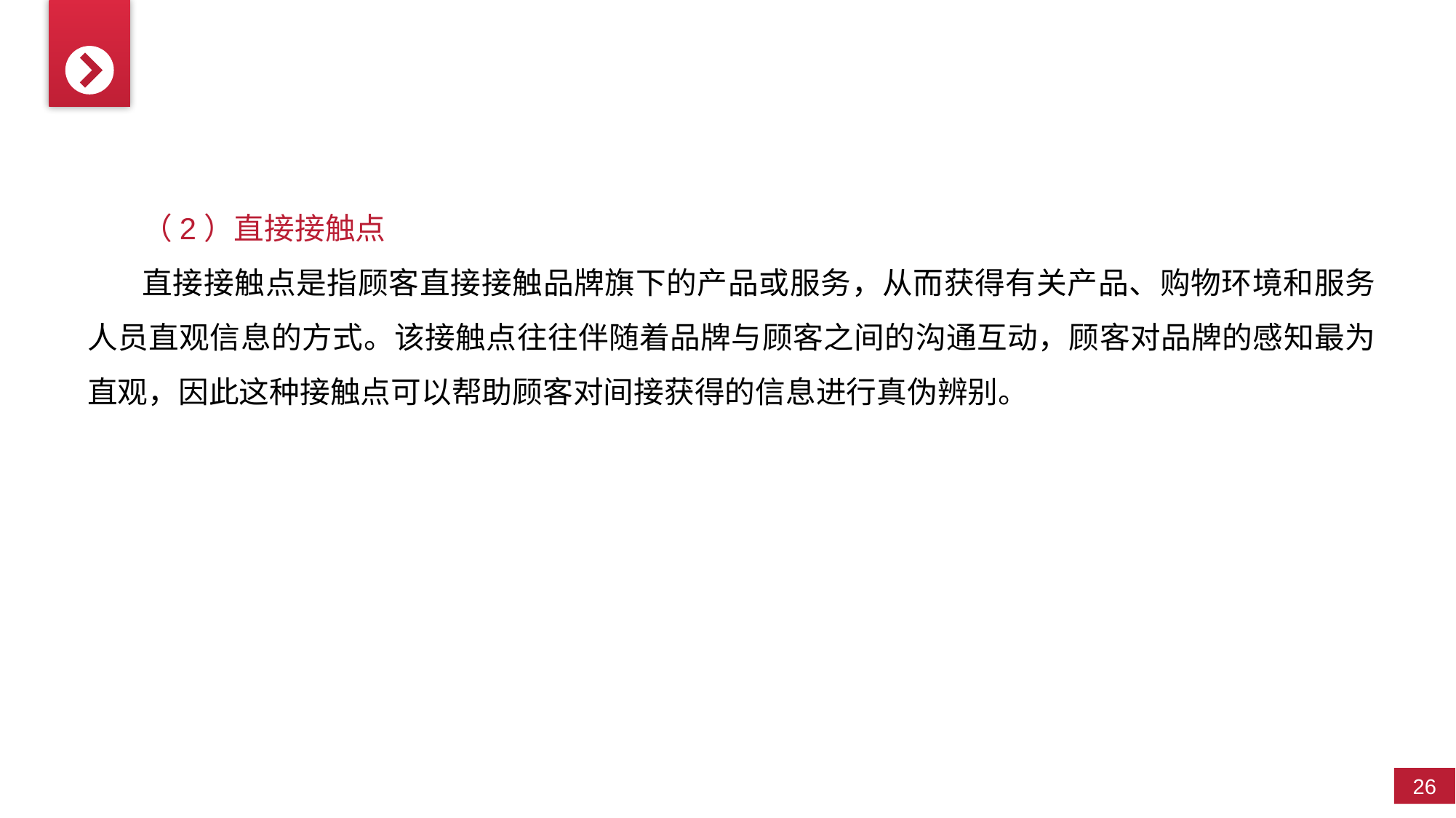

（2）直接接触点
直接接触点是指顾客直接接触品牌旗下的产品或服务，从而获得有关产品、购物环境和服务人员直观信息的方式。该接触点往往伴随着品牌与顾客之间的沟通互动，顾客对品牌的感知最为直观，因此这种接触点可以帮助顾客对间接获得的信息进行真伪辨别。